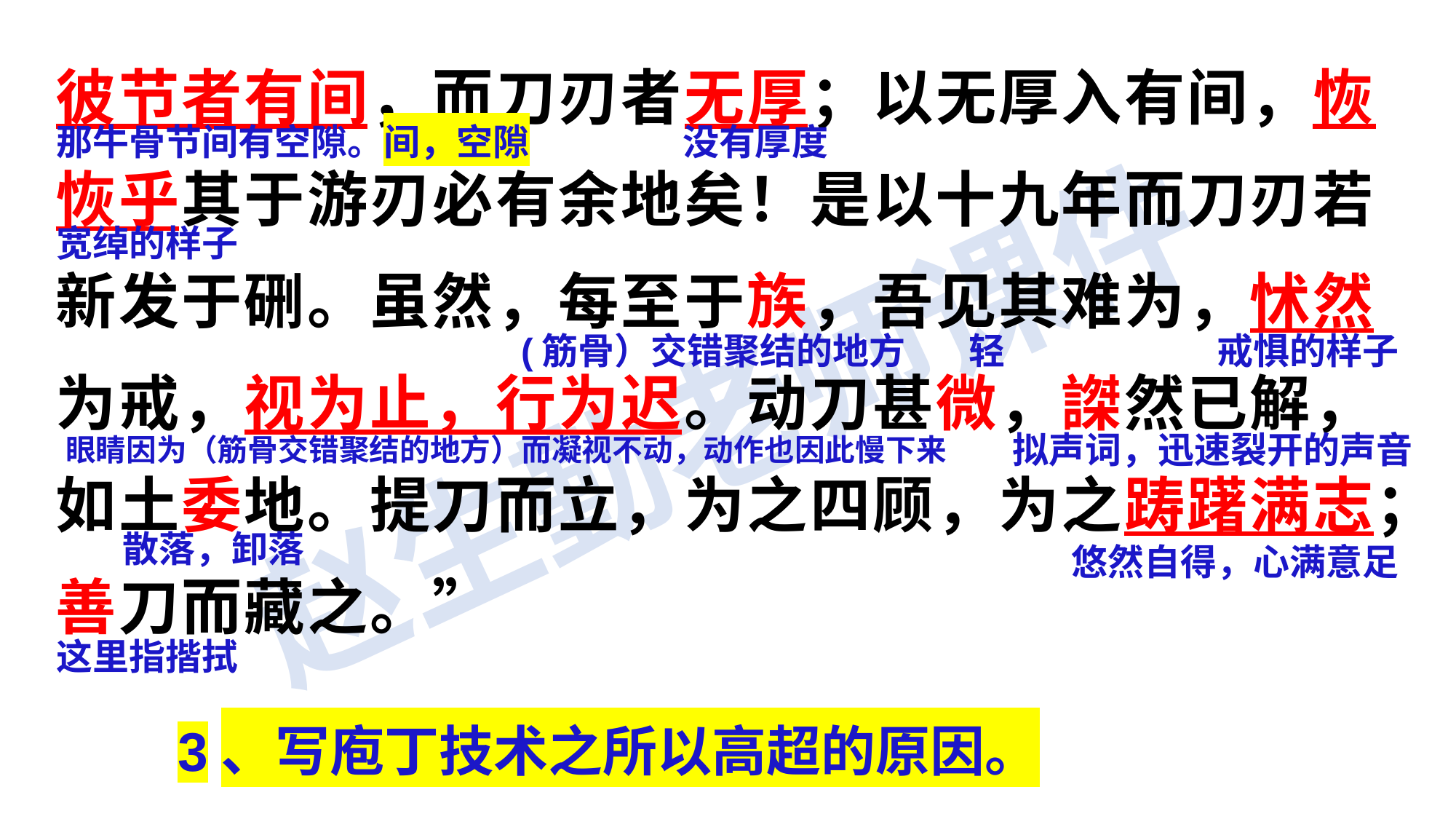

彼节者有间，而刀刃者无厚；以无厚入有间，恢恢乎其于游刃必有余地矣！是以十九年而刀刃若新发于硎。虽然，每至于族，吾见其难为，怵然为戒，视为止，行为迟。动刀甚微，謋然已解，如土委地。提刀而立，为之四顾，为之踌躇满志；善刀而藏之。”
没有厚度
那牛骨节间有空隙。间，空隙
宽绰的样子
(筋骨）交错聚结的地方
轻
戒惧的样子
拟声词，迅速裂开的声音
眼睛因为（筋骨交错聚结的地方）而凝视不动，动作也因此慢下来
散落，卸落
悠然自得，心满意足
这里指揩拭
3、写庖丁技术之所以高超的原因。